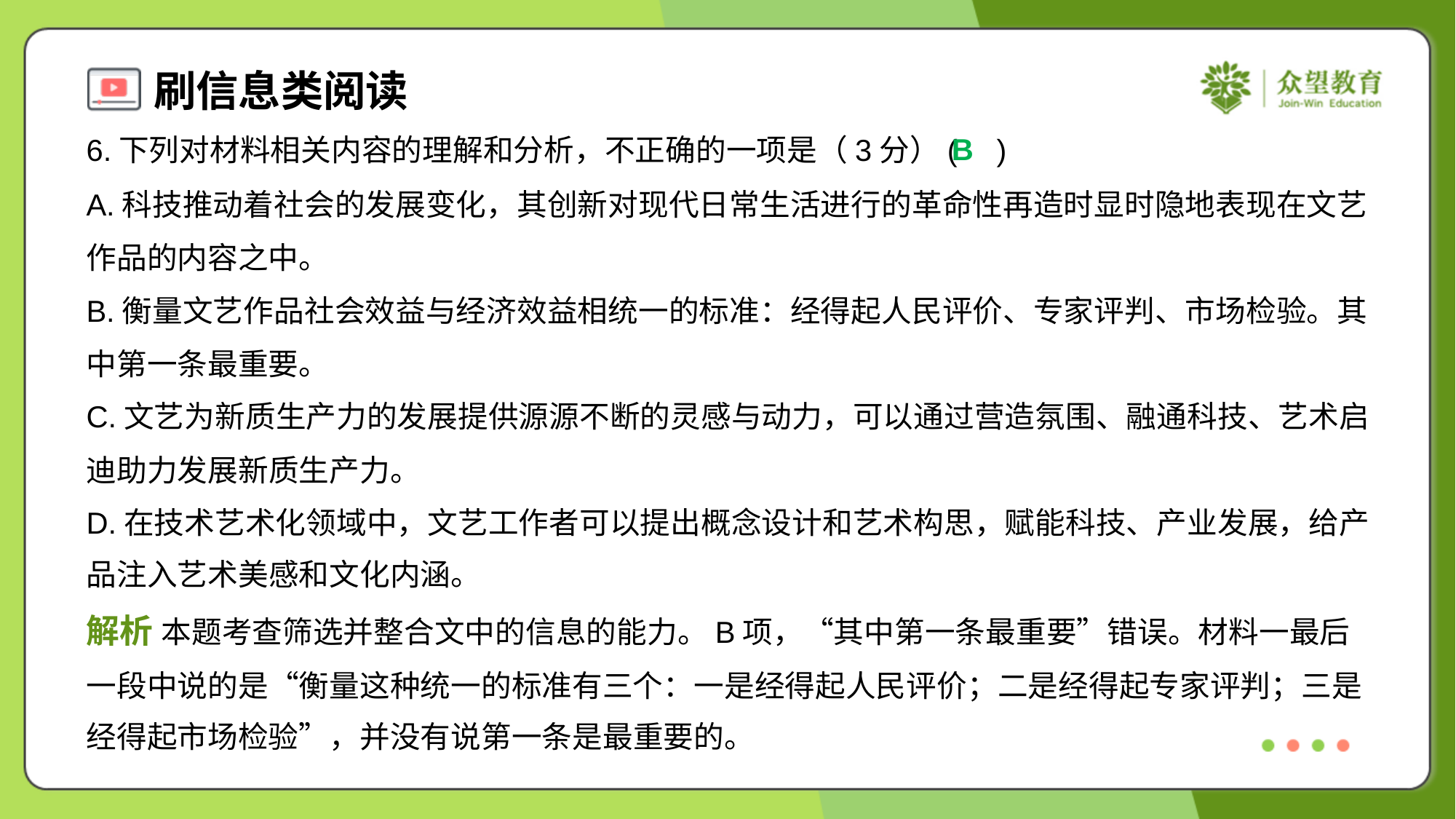

B
6.下列对材料相关内容的理解和分析，不正确的一项是（3分）(     )
A.科技推动着社会的发展变化，其创新对现代日常生活进行的革命性再造时显时隐地表现在文艺
作品的内容之中。
B.衡量文艺作品社会效益与经济效益相统一的标准：经得起人民评价、专家评判、市场检验。其
中第一条最重要。
C.文艺为新质生产力的发展提供源源不断的灵感与动力，可以通过营造氛围、融通科技、艺术启
迪助力发展新质生产力。
D.在技术艺术化领域中，文艺工作者可以提出概念设计和艺术构思，赋能科技、产业发展，给产
品注入艺术美感和文化内涵。
解析 本题考查筛选并整合文中的信息的能力。B项，“其中第一条最重要”错误。材料一最后
一段中说的是“衡量这种统一的标准有三个：一是经得起人民评价；二是经得起专家评判；三是
经得起市场检验”，并没有说第一条是最重要的。